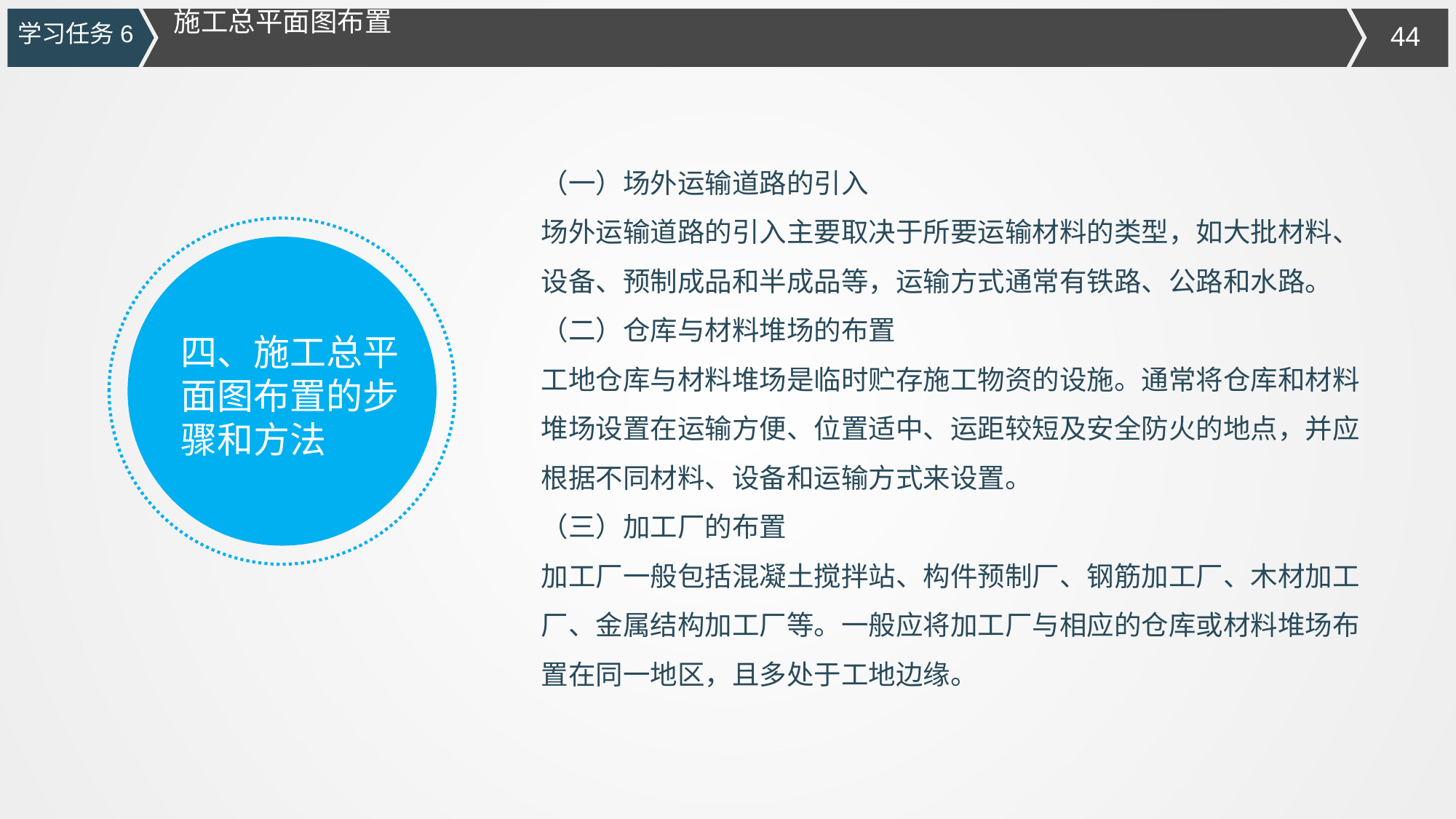

施工总平面图布置
学习任务6
（一）场外运输道路的引入
场外运输道路的引入主要取决于所要运输材料的类型，如大批材料、设备、预制成品和半成品等，运输方式通常有铁路、公路和水路。
（二）仓库与材料堆场的布置
工地仓库与材料堆场是临时贮存施工物资的设施。通常将仓库和材料堆场设置在运输方便、位置适中、运距较短及安全防火的地点，并应根据不同材料、设备和运输方式来设置。
（三）加工厂的布置
加工厂一般包括混凝土搅拌站、构件预制厂、钢筋加工厂、木材加工厂、金属结构加工厂等。一般应将加工厂与相应的仓库或材料堆场布置在同一地区，且多处于工地边缘。

四、施工总平面图布置的步骤和方法